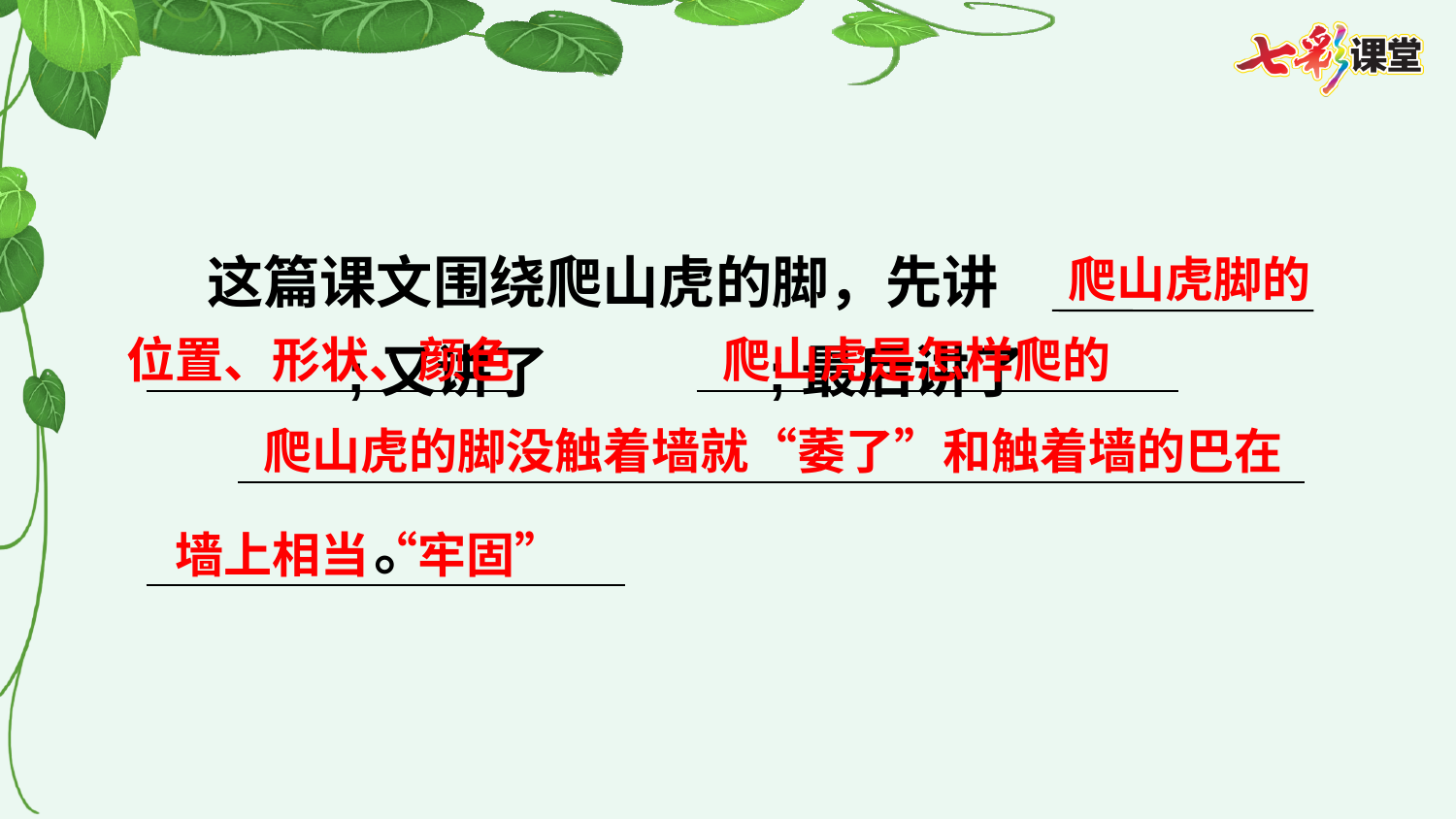

这篇课文围绕爬山虎的脚，先讲
             ;又讲了                ;最后讲了
                 。
爬山虎脚的
位置、形状、颜色
爬山虎是怎样爬的
爬山虎的脚没触着墙就“萎了”和触着墙的巴在
墙上相当“牢固”